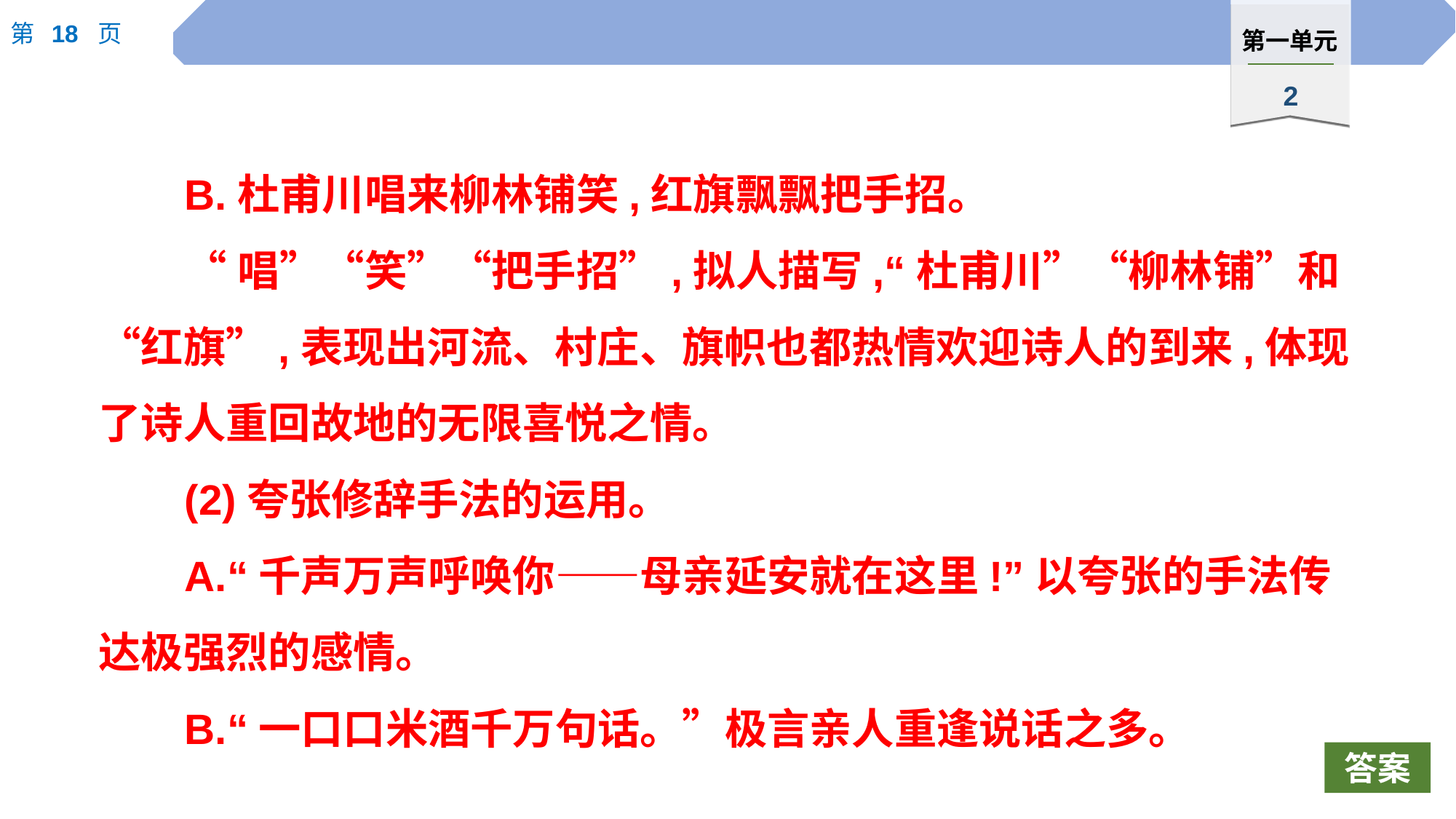

B.杜甫川唱来柳林铺笑,红旗飘飘把手招。
“唱”“笑”“把手招”,拟人描写,“杜甫川”“柳林铺”和“红旗”,表现出河流、村庄、旗帜也都热情欢迎诗人的到来,体现了诗人重回故地的无限喜悦之情。
(2)夸张修辞手法的运用。
A.“千声万声呼唤你——母亲延安就在这里!”以夸张的手法传达极强烈的感情。
B.“一口口米酒千万句话。”极言亲人重逢说话之多。
答案